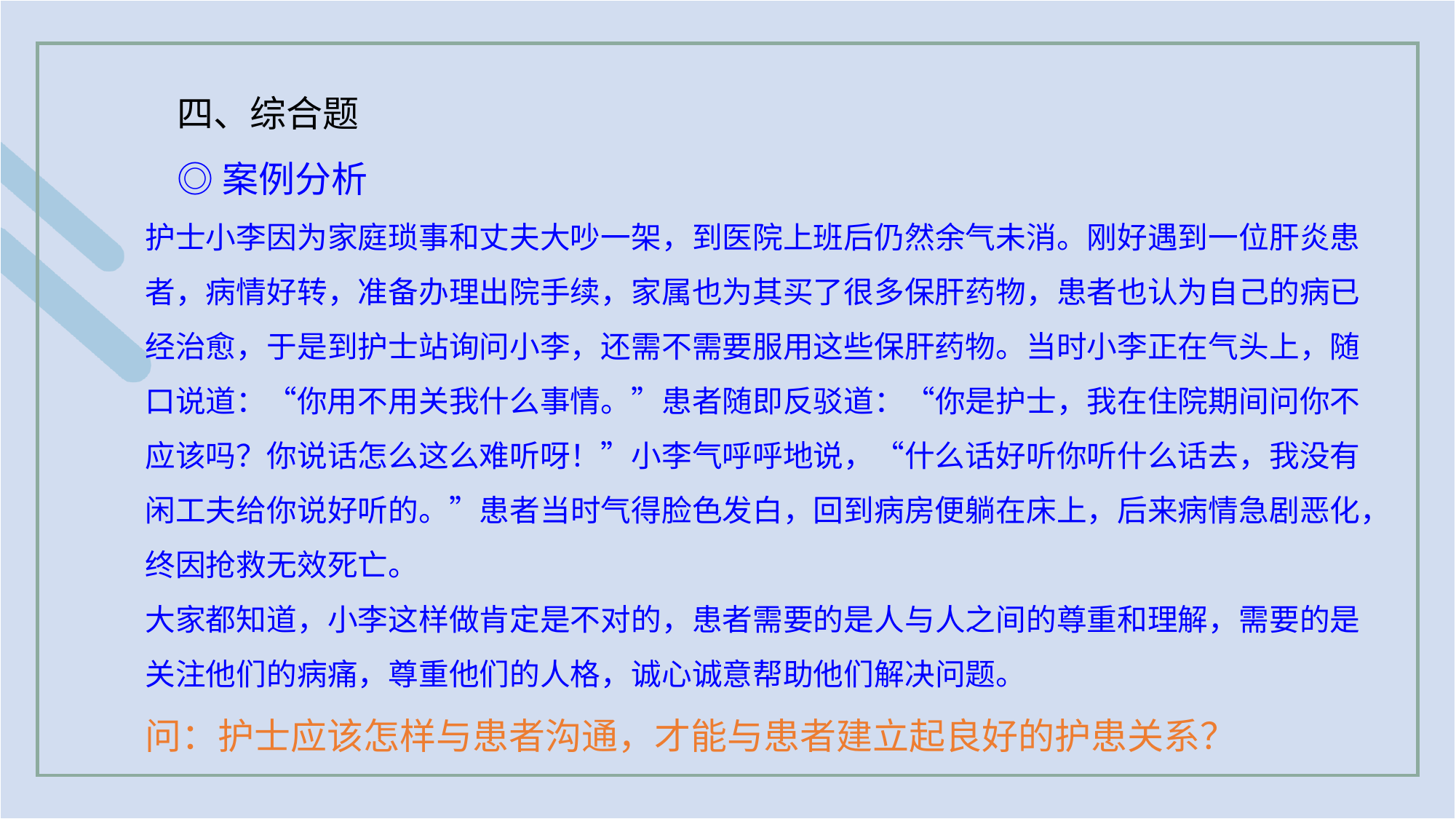

四、综合题
◎案例分析
护士小李因为家庭琐事和丈夫大吵一架，到医院上班后仍然余气未消。刚好遇到一位肝炎患者，病情好转，准备办理出院手续，家属也为其买了很多保肝药物，患者也认为自己的病已经治愈，于是到护士站询问小李，还需不需要服用这些保肝药物。当时小李正在气头上，随口说道：“你用不用关我什么事情。”患者随即反驳道：“你是护士，我在住院期间问你不应该吗？你说话怎么这么难听呀！”小李气呼呼地说，“什么话好听你听什么话去，我没有闲工夫给你说好听的。”患者当时气得脸色发白，回到病房便躺在床上，后来病情急剧恶化，终因抢救无效死亡。
大家都知道，小李这样做肯定是不对的，患者需要的是人与人之间的尊重和理解，需要的是关注他们的病痛，尊重他们的人格，诚心诚意帮助他们解决问题。
问：护士应该怎样与患者沟通，才能与患者建立起良好的护患关系？